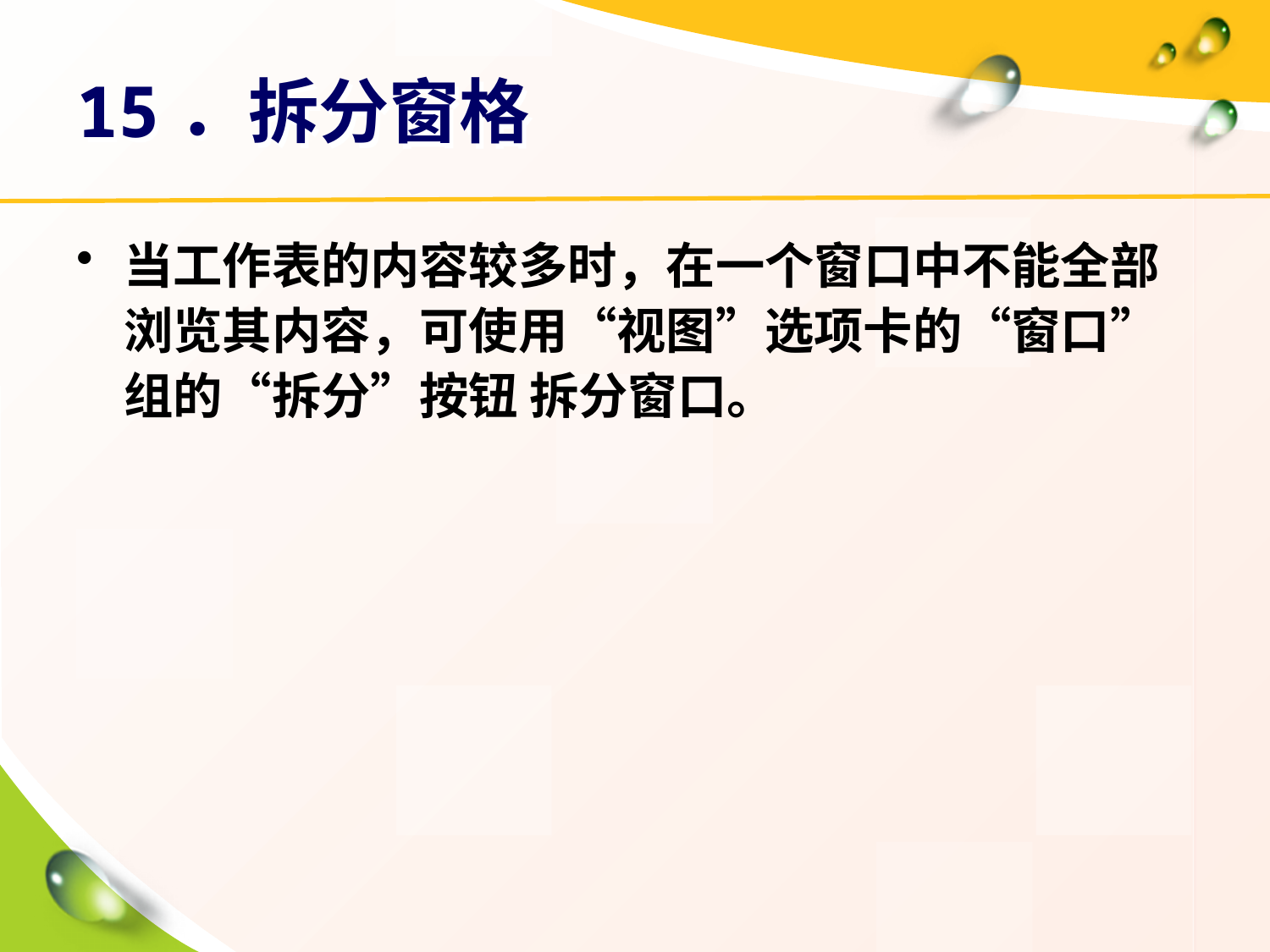

# 15．拆分窗格
当工作表的内容较多时，在一个窗口中不能全部浏览其内容，可使用“视图”选项卡的“窗口”组的“拆分”按钮 拆分窗口。